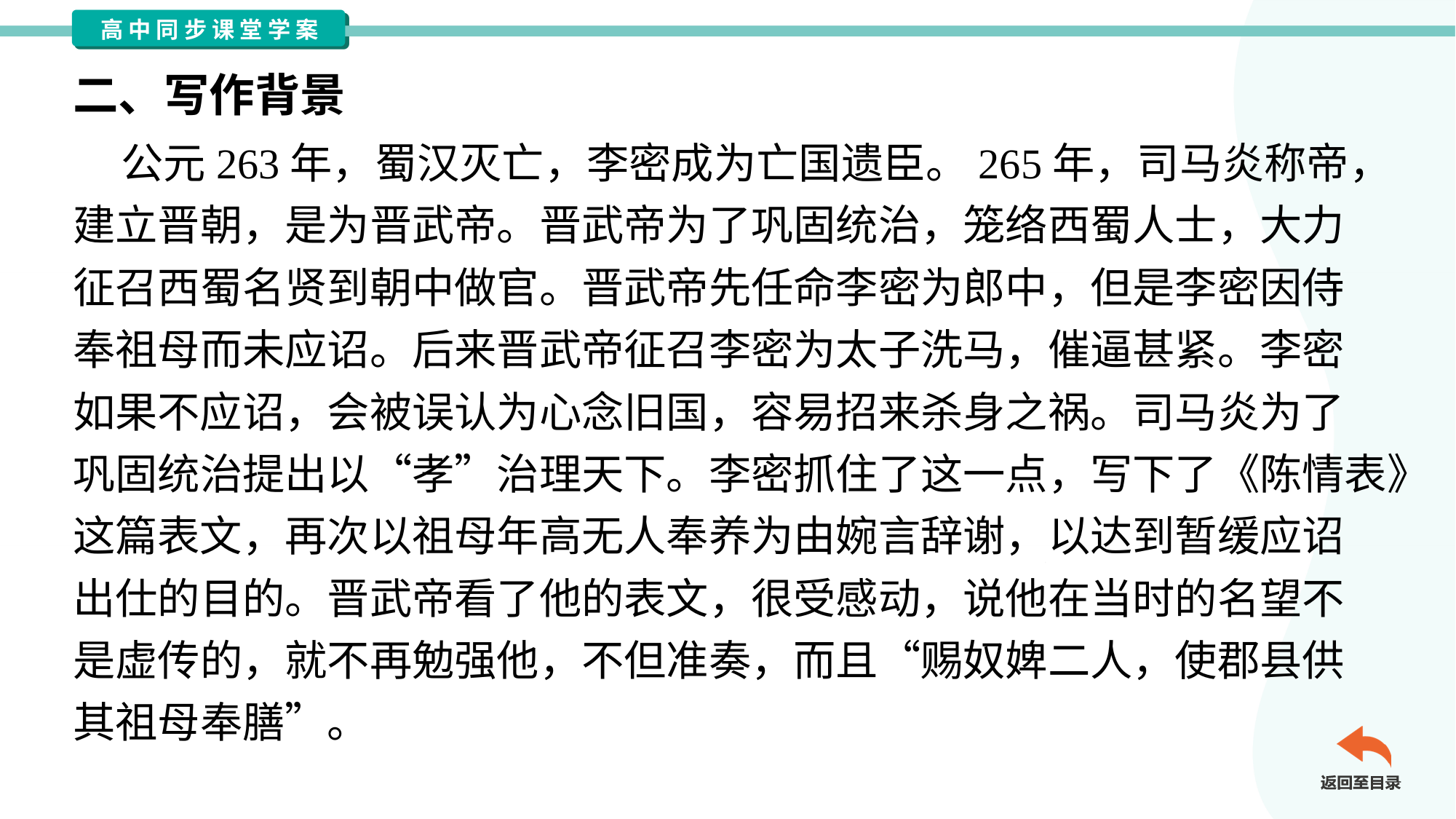

二、写作背景
    公元263年，蜀汉灭亡，李密成为亡国遗臣。265年，司马炎称帝，
建立晋朝，是为晋武帝。晋武帝为了巩固统治，笼络西蜀人士，大力
征召西蜀名贤到朝中做官。晋武帝先任命李密为郎中，但是李密因侍
奉祖母而未应诏。后来晋武帝征召李密为太子洗马，催逼甚紧。李密
如果不应诏，会被误认为心念旧国，容易招来杀身之祸。司马炎为了
巩固统治提出以“孝”治理天下。李密抓住了这一点，写下了《陈情表》
这篇表文，再次以祖母年高无人奉养为由婉言辞谢，以达到暂缓应诏
出仕的目的。晋武帝看了他的表文，很受感动，说他在当时的名望不
是虚传的，就不再勉强他，不但准奏，而且“赐奴婢二人，使郡县供
其祖母奉膳”。#1